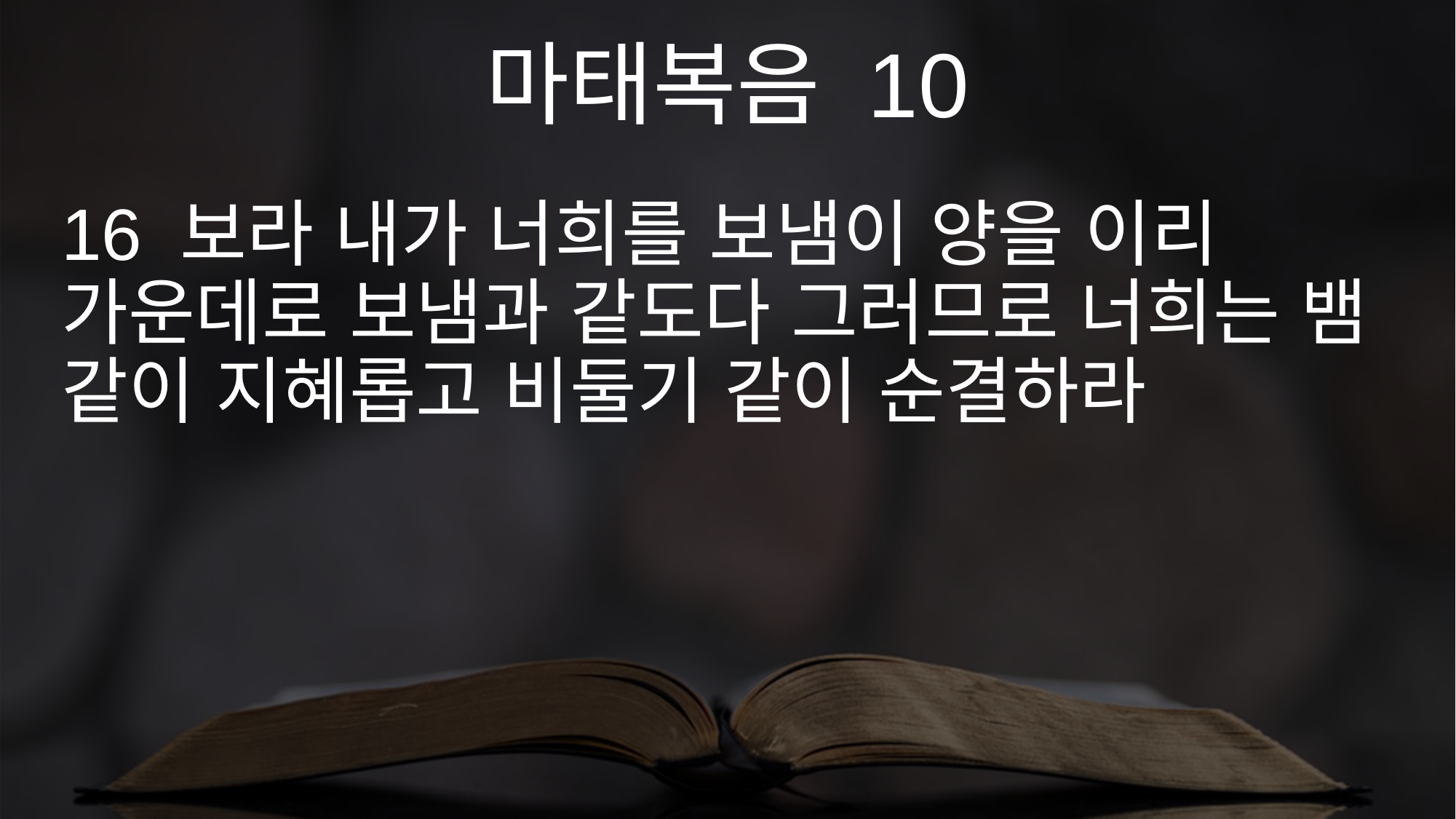

마태복음 10
16 보라 내가 너희를 보냄이 양을 이리 가운데로 보냄과 같도다 그러므로 너희는 뱀 같이 지혜롭고 비둘기 같이 순결하라